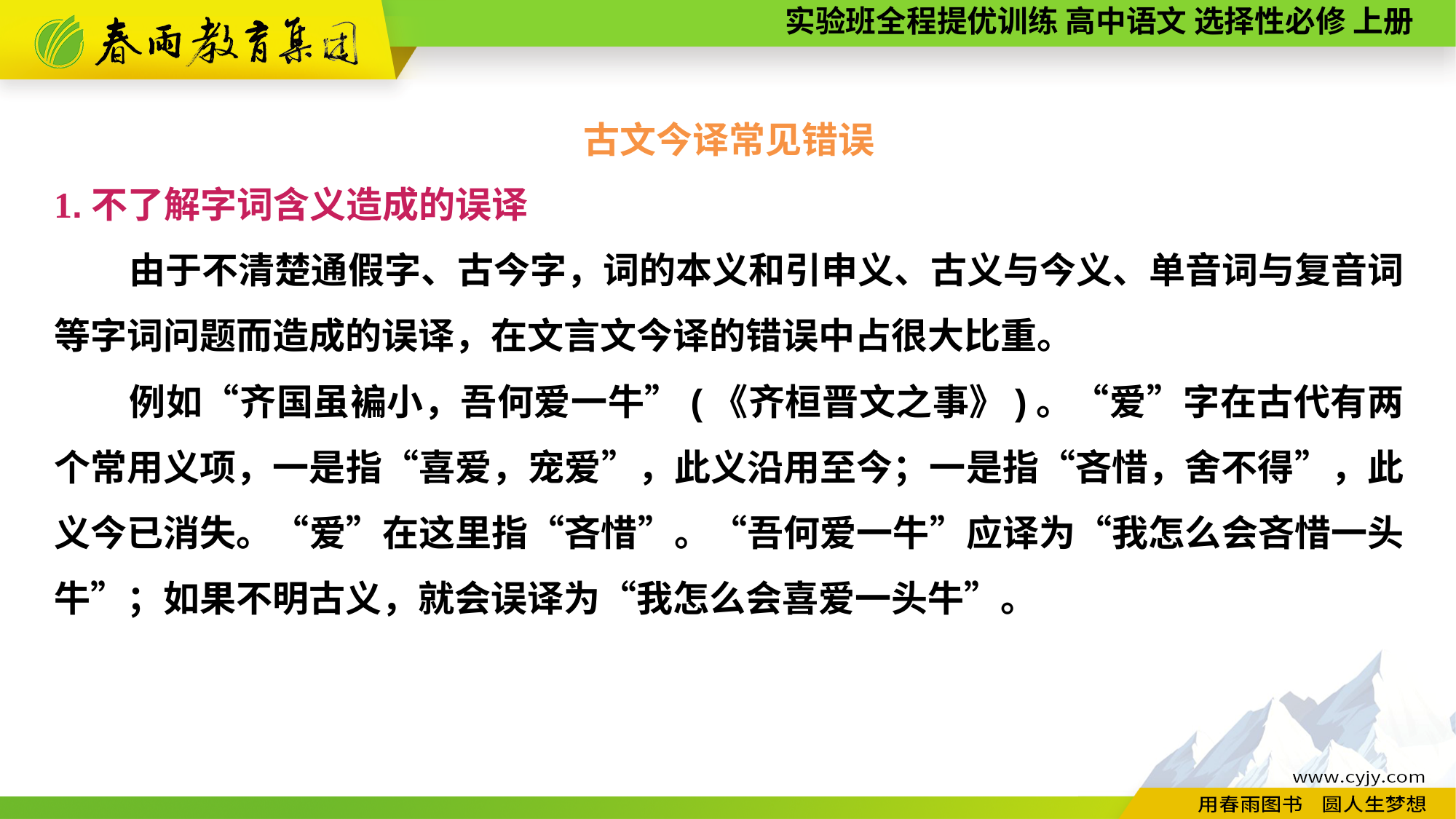

古文今译常见错误
1.不了解字词含义造成的误译
由于不清楚通假字、古今字，词的本义和引申义、古义与今义、单音词与复音词等字词问题而造成的误译，在文言文今译的错误中占很大比重。
例如“齐国虽褊小，吾何爱一牛”(《齐桓晋文之事》)。“爱”字在古代有两个常用义项，一是指“喜爱，宠爱”，此义沿用至今；一是指“吝惜，舍不得”，此义今已消失。“爱”在这里指“吝惜”。“吾何爱一牛”应译为“我怎么会吝惜一头牛”；如果不明古义，就会误译为“我怎么会喜爱一头牛”。